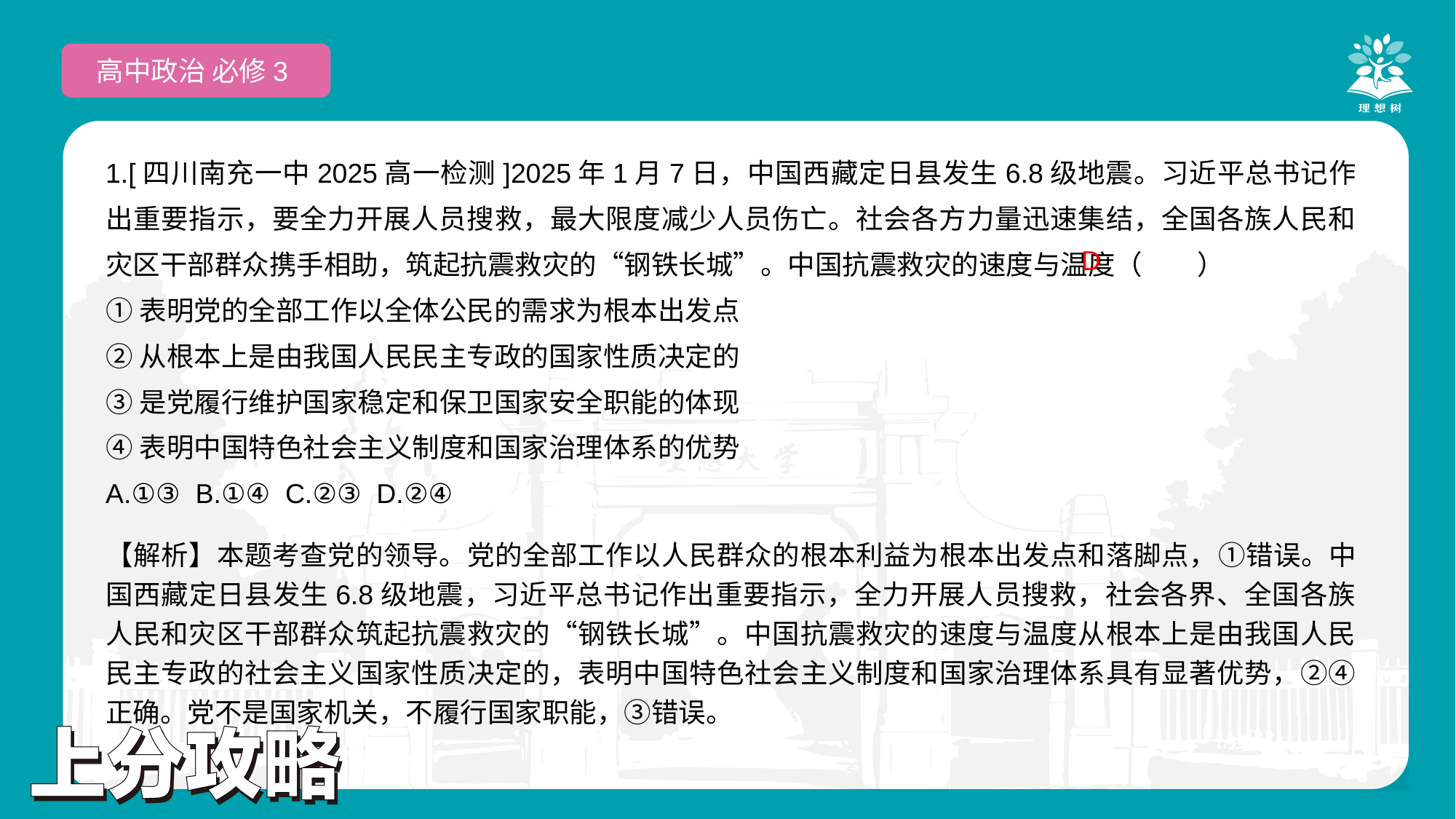

高中政治 必修3
1.[四川南充一中2025高一检测]2025年1月7日，中国西藏定日县发生6.8级地震。习近平总书记作出重要指示，要全力开展人员搜救，最大限度减少人员伤亡。社会各方力量迅速集结，全国各族人民和灾区干部群众携手相助，筑起抗震救灾的“钢铁长城”。中国抗震救灾的速度与温度（　　）
①表明党的全部工作以全体公民的需求为根本出发点
②从根本上是由我国人民民主专政的国家性质决定的
③是党履行维护国家稳定和保卫国家安全职能的体现
④表明中国特色社会主义制度和国家治理体系的优势
A.①③  B.①④  C.②③  D.②④
 D
【解析】本题考查党的领导。党的全部工作以人民群众的根本利益为根本出发点和落脚点，①错误。中国西藏定日县发生6.8级地震，习近平总书记作出重要指示，全力开展人员搜救，社会各界、全国各族人民和灾区干部群众筑起抗震救灾的“钢铁长城”。中国抗震救灾的速度与温度从根本上是由我国人民民主专政的社会主义国家性质决定的，表明中国特色社会主义制度和国家治理体系具有显著优势，②④正确。党不是国家机关，不履行国家职能，③错误。